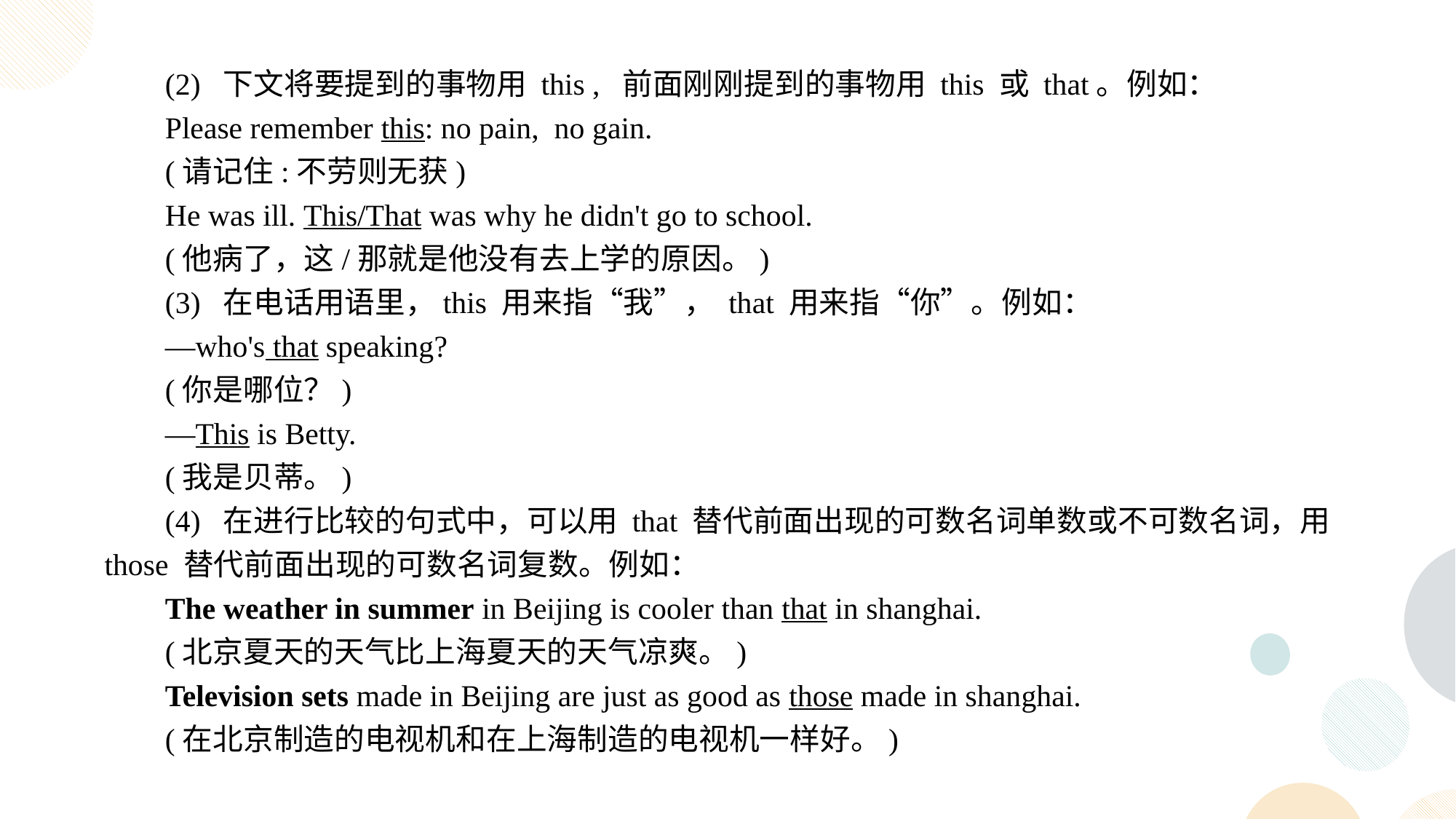

(2)  下文将要提到的事物用 this ,  前面刚刚提到的事物用 this 或 that。例如：
Please remember this: no pain,  no gain.
(请记住:不劳则无获)
He was ill. This/That was why he didn't go to school.
(他病了，这/那就是他没有去上学的原因。)
(3)  在电话用语里，this 用来指“我”， that 用来指“你”。例如：
—who's that speaking?
(你是哪位？)
—This is Betty.
(我是贝蒂。)
(4)  在进行比较的句式中，可以用 that 替代前面出现的可数名词单数或不可数名词，用 those 替代前面出现的可数名词复数。例如：
The weather in summer in Beijing is cooler than that in shanghai.
(北京夏天的天气比上海夏天的天气凉爽。)
Television sets made in Beijing are just as good as those made in shanghai.
(在北京制造的电视机和在上海制造的电视机一样好。)